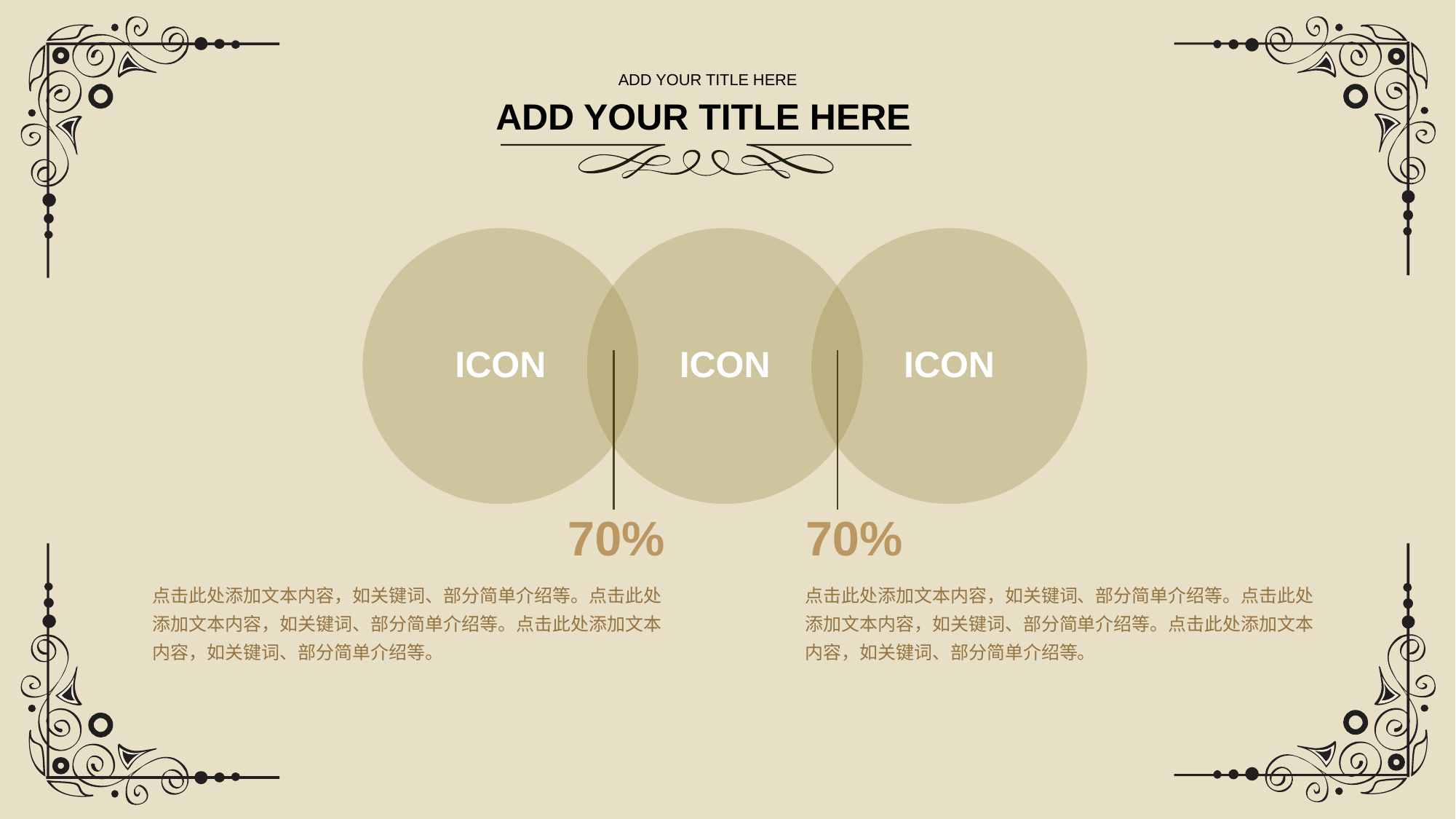

ADD YOUR TITLE HERE

ADD YOUR TITLE HERE
ICON
ICON
ICON
70%
70%
点击此处添加文本内容，如关键词、部分简单介绍等。点击此处添加文本内容，如关键词、部分简单介绍等。点击此处添加文本内容，如关键词、部分简单介绍等。
点击此处添加文本内容，如关键词、部分简单介绍等。点击此处添加文本内容，如关键词、部分简单介绍等。点击此处添加文本内容，如关键词、部分简单介绍等。